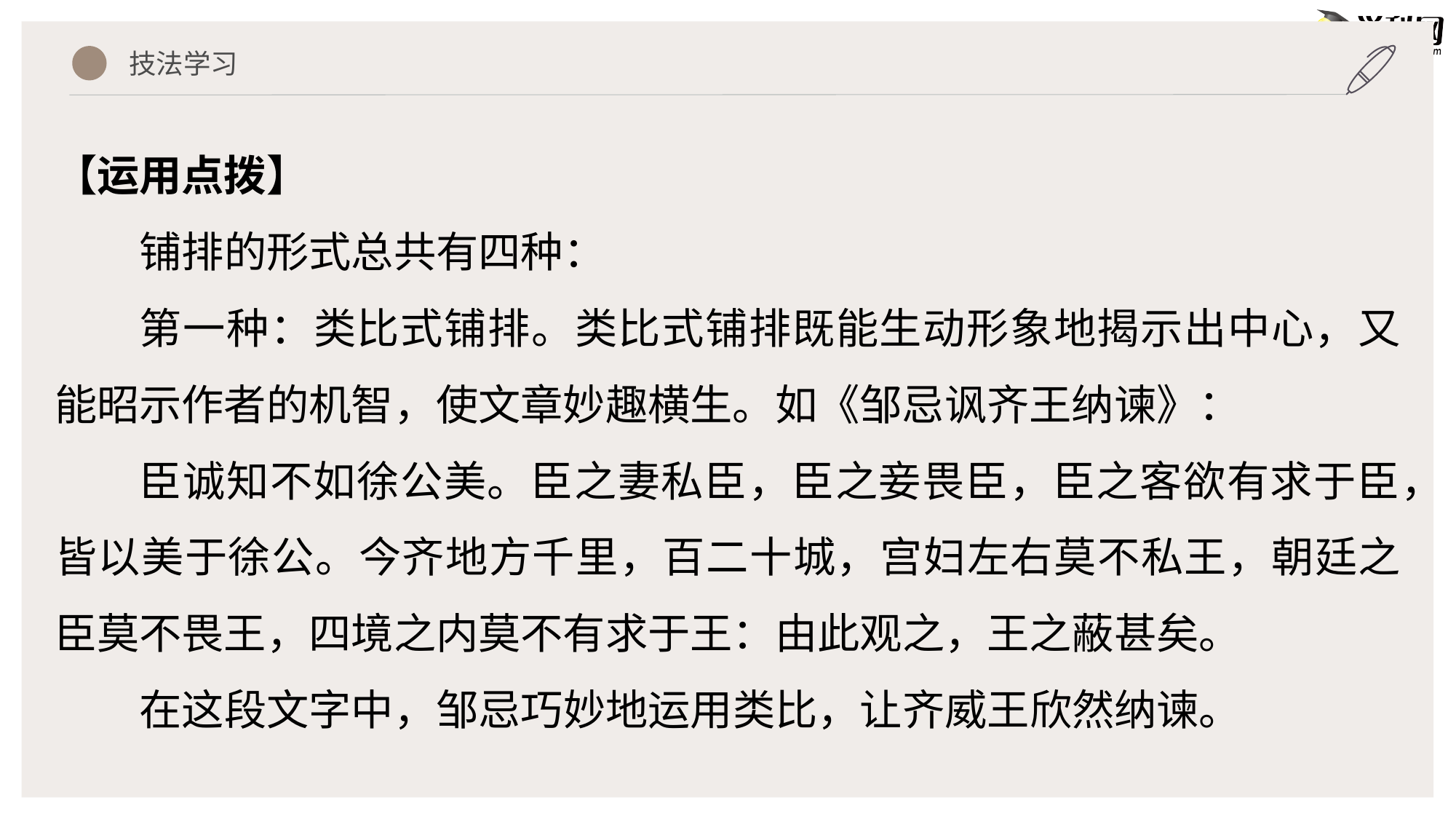

技法学习

【运用点拨】
铺排的形式总共有四种：
第一种：类比式铺排。类比式铺排既能生动形象地揭示出中心，又能昭示作者的机智，使文章妙趣横生。如《邹忌讽齐王纳谏》：
臣诚知不如徐公美。臣之妻私臣，臣之妾畏臣，臣之客欲有求于臣，皆以美于徐公。今齐地方千里，百二十城，宫妇左右莫不私王，朝廷之臣莫不畏王，四境之内莫不有求于王：由此观之，王之蔽甚矣。
在这段文字中，邹忌巧妙地运用类比，让齐威王欣然纳谏。